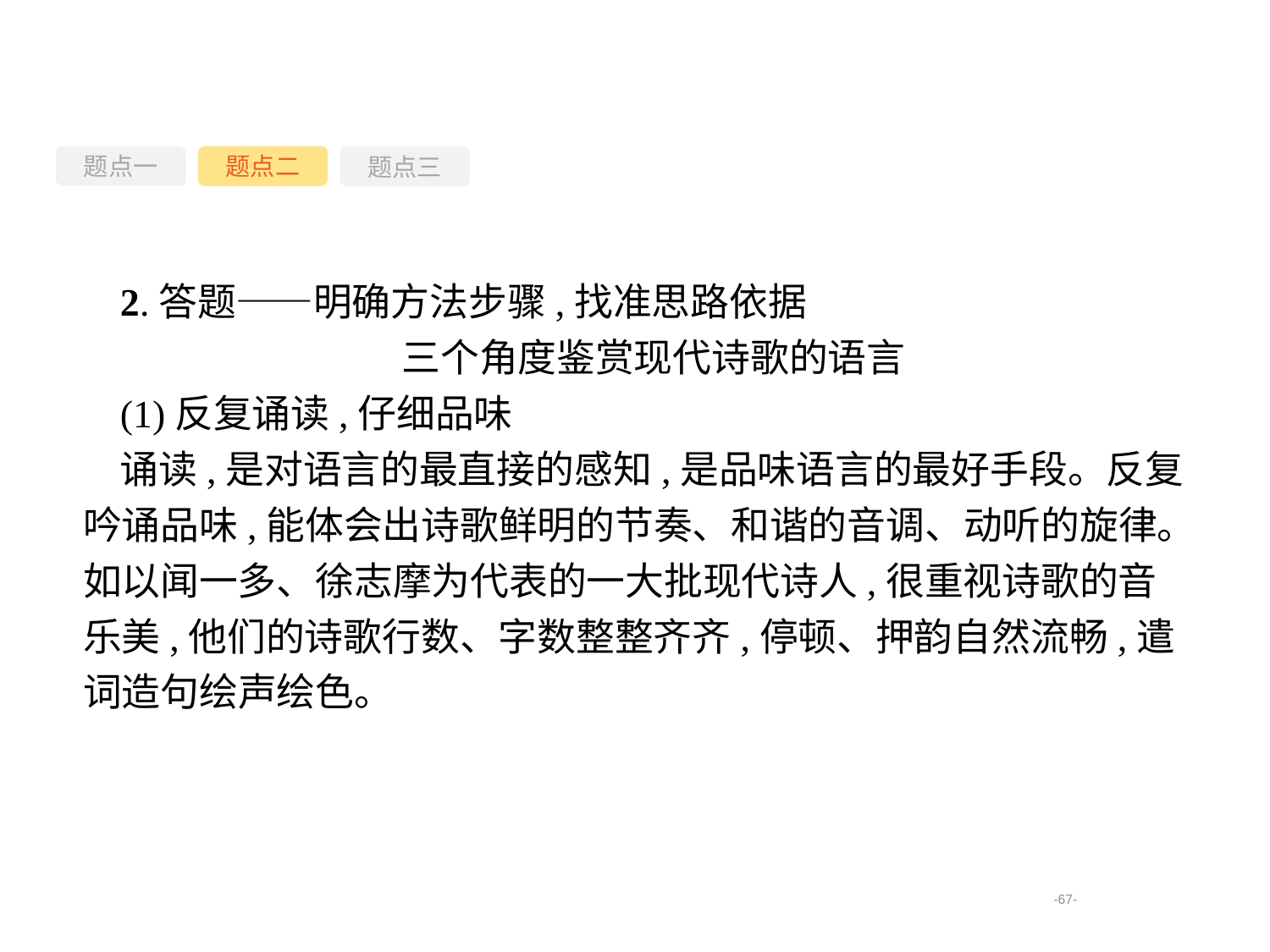

题点一
题点三
题点二
2.答题——明确方法步骤,找准思路依据
三个角度鉴赏现代诗歌的语言
(1)反复诵读,仔细品味
诵读,是对语言的最直接的感知,是品味语言的最好手段。反复吟诵品味,能体会出诗歌鲜明的节奏、和谐的音调、动听的旋律。如以闻一多、徐志摩为代表的一大批现代诗人,很重视诗歌的音乐美,他们的诗歌行数、字数整整齐齐,停顿、押韵自然流畅,遣词造句绘声绘色。
-67-